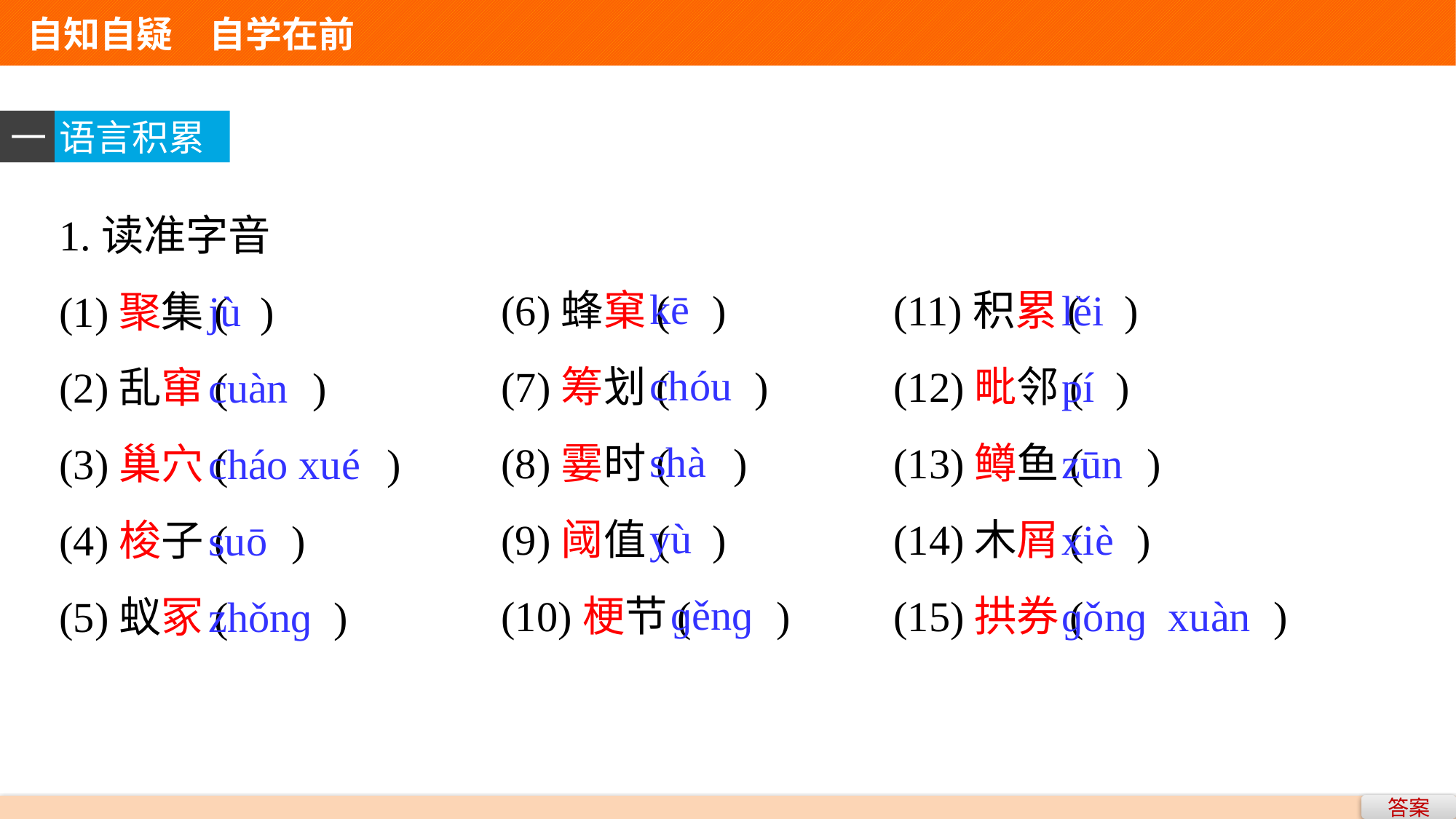

自知自疑　自学在前
一
语言积累
1.读准字音
(1)聚集(   )
(2)乱窜(        )
(3)巢穴(               )
(4)梭子(      )
(5)蚁冢(          )
kē
chóu
shà
yù
  ɡěnɡ
lěi
pí
zūn
xiè
ɡǒnɡ  xuàn
(6)蜂窠(    )
(7)筹划(        )
(8)霎时(      )
(9)阈值(    )
(10)梗节(        )
(11)积累(    )
(12)毗邻(   )
(13)鳟鱼(      )
(14)木屑(     )
(15)拱券(                  )
jù
cuàn
cháo xué
suō
zhǒnɡ
答案